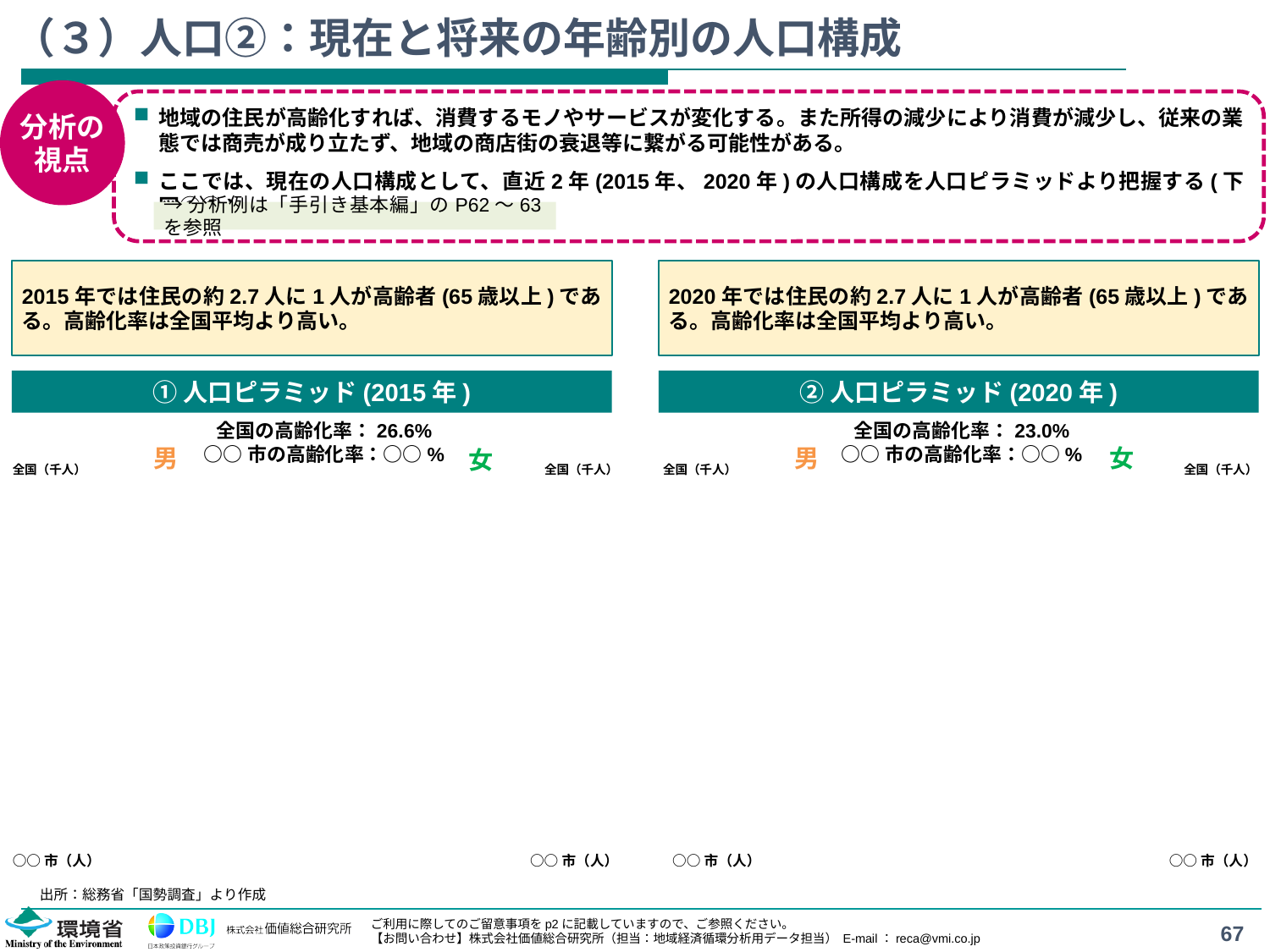

# （３）人口②：現在と将来の年齢別の人口構成
分析の
視点
地域の住民が高齢化すれば、消費するモノやサービスが変化する。また所得の減少により消費が減少し、従来の業態では商売が成り立たず、地域の商店街の衰退等に繋がる可能性がある。
ここでは、現在の人口構成として、直近2年(2015年、2020年)の人口構成を人口ピラミッドより把握する(下図①②)。
→分析例は「手引き基本編」のP62～63を参照
2015年では住民の約2.7人に1人が高齢者(65歳以上)である。高齢化率は全国平均より高い。
2020年では住民の約2.7人に1人が高齢者(65歳以上)である。高齢化率は全国平均より高い。
①人口ピラミッド(2015年)
②人口ピラミッド(2020年)
全国の高齢化率：26.6%
○○市の高齢化率：○○%
全国の高齢化率：23.0%
○○市の高齢化率：○○%
男
男
女
女
全国（千人）
全国（千人）
全国（千人）
全国（千人）
○○市（人）
○○市（人）
○○市（人）
○○市（人）
出所：総務省「国勢調査」より作成
67